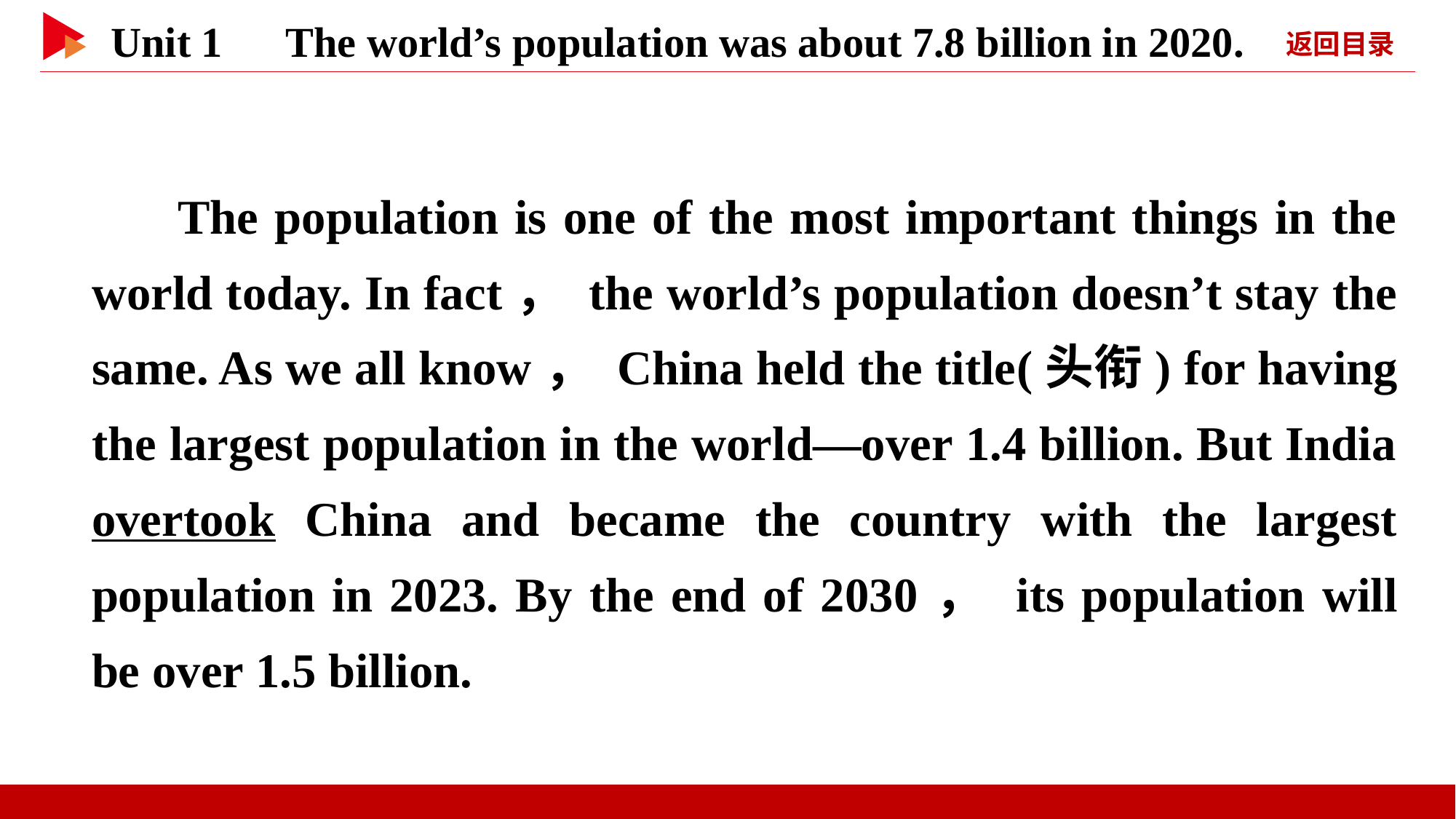

The population is one of the most important things in the world today. In fact， the world’s population doesn’t stay the same. As we all know， China held the title(头衔) for having the largest population in the world—over 1.4 billion. But India overtook China and became the country with the largest population in 2023. By the end of 2030， its population will be over 1.5 billion.